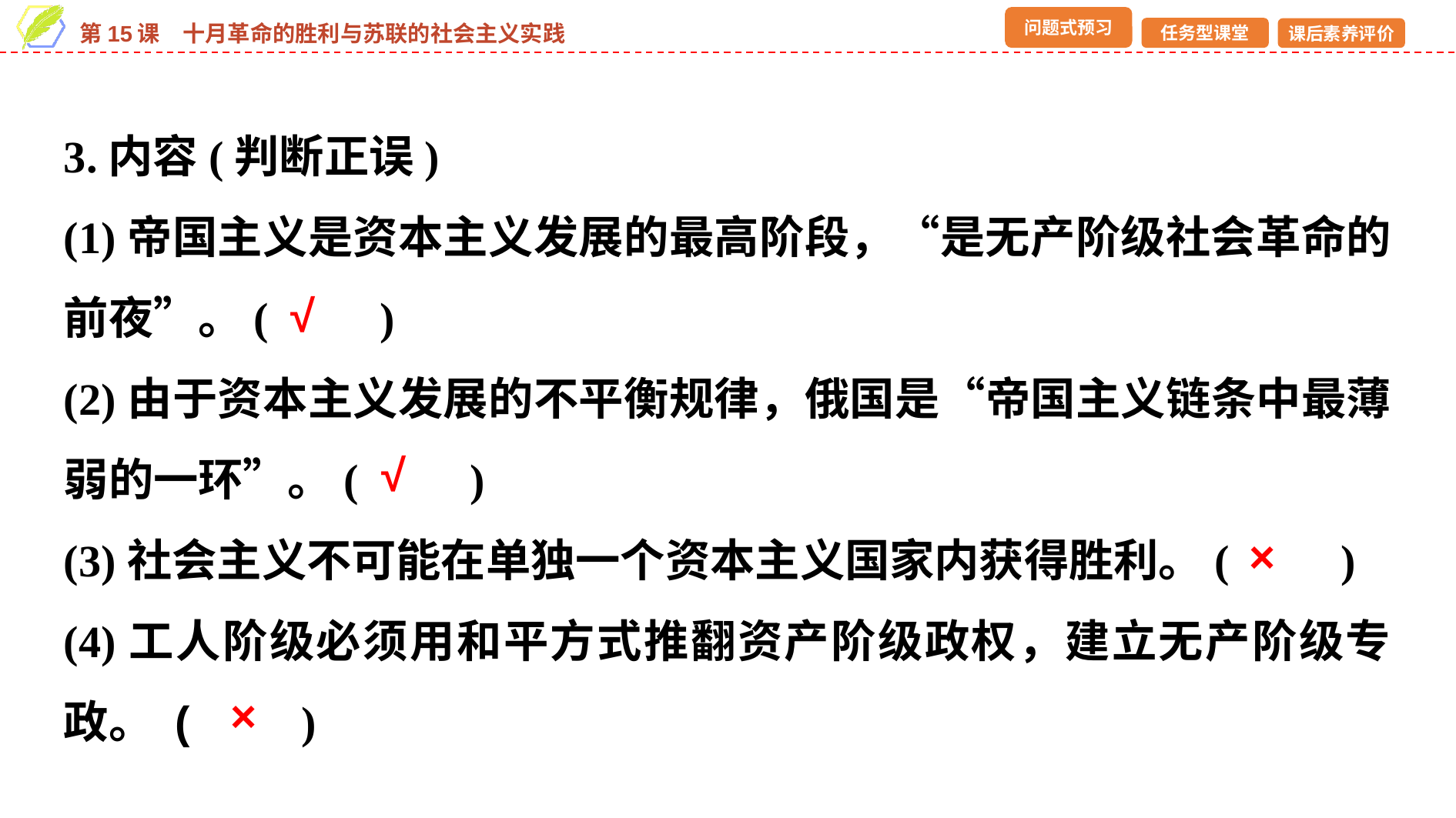

3.内容(判断正误)
(1)帝国主义是资本主义发展的最高阶段，“是无产阶级社会革命的前夜”。(　　)
(2)由于资本主义发展的不平衡规律，俄国是“帝国主义链条中最薄弱的一环”。(　　)
(3)社会主义不可能在单独一个资本主义国家内获得胜利。(　　)
(4)工人阶级必须用和平方式推翻资产阶级政权，建立无产阶级专政。 (　　)
√
√
×
×